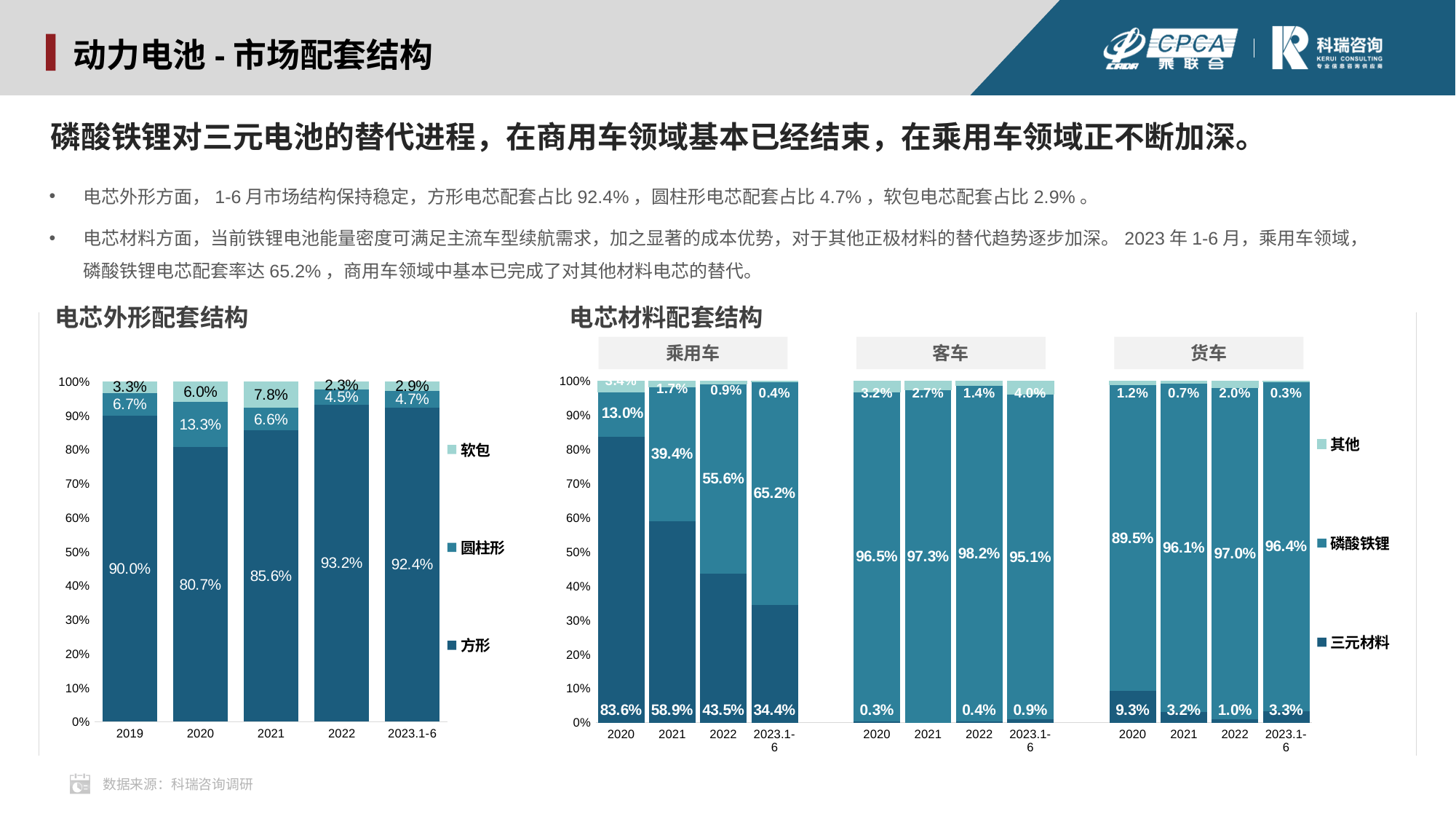

动力电池-市场配套结构
磷酸铁锂对三元电池的替代进程，在商用车领域基本已经结束，在乘用车领域正不断加深。
电芯外形方面，1-6月市场结构保持稳定，方形电芯配套占比92.4%，圆柱形电芯配套占比4.7%，软包电芯配套占比2.9%。
电芯材料方面，当前铁锂电池能量密度可满足主流车型续航需求，加之显著的成本优势，对于其他正极材料的替代趋势逐步加深。2023年1-6月，乘用车领域，磷酸铁锂电芯配套率达65.2%，商用车领域中基本已完成了对其他材料电芯的替代。
电芯外形配套结构
电芯材料配套结构
乘用车
客车
货车

### Chart

| Category | 三元材料 | 磷酸铁锂 | 其他 |
|---|---|---|---|
| 2020 | 0.835705946233429 | 0.13034288913654063 | 0.03395116463003034 |
| 2021 | 0.5885865307486354 | 0.39441496101607554 | 0.016998508235289034 |
| 2022 | 0.4352 | 0.556 | 0.008799999999999919 |
| 2023.1-6 | 0.34418964177181677 | 0.6521887820548525 | 0.0036 |
|  | None | None | None |
| 2020 | 0.0027472856103195804 | 0.9652407435172786 | 0.03201197087240182 |
| 2021 | None | 0.9731093720452455 | 0.026890627954754498 |
| 2022 | 0.004138118801361828 | 0.9817991122240665 | 0.014062768974571704 |
| 2023.1-6 | 0.0094846120711188 | 0.9509737003353448 | 0.0395 |
|  | None | None | None |
| 2020 | 0.09257599662639578 | 0.8953261484025695 | 0.01209785497103466 |
| 2021 | 0.03150671169512602 | 0.9611366182700813 | 0.007356670034792678 |
| 2022 | 0.010126564072169737 | 0.9699018827171423 | 0.019971553210687998 |
| 2023.1-6 | 0.033033595970908027 | 0.963775811799949 | 0.0032 |

### Chart

| Category | 方形 | 圆柱形 | 软包 |
|---|---|---|---|
| 2019 | 0.900047335146801 | 0.06706998012639084 | 0.032868498952771136 |
| 2020 | 0.8067617031264503 | 0.1329373688427476 | 0.05996774661608888 |
| 2021 | 0.856 | 0.0663 | 0.0776 |
| 2022 | 0.932 | 0.045 | 0.023 |
| 2023.1-6 | 0.924 | 0.04744837801721087 | 0.028913131290865954 |
数据来源：科瑞咨询调研